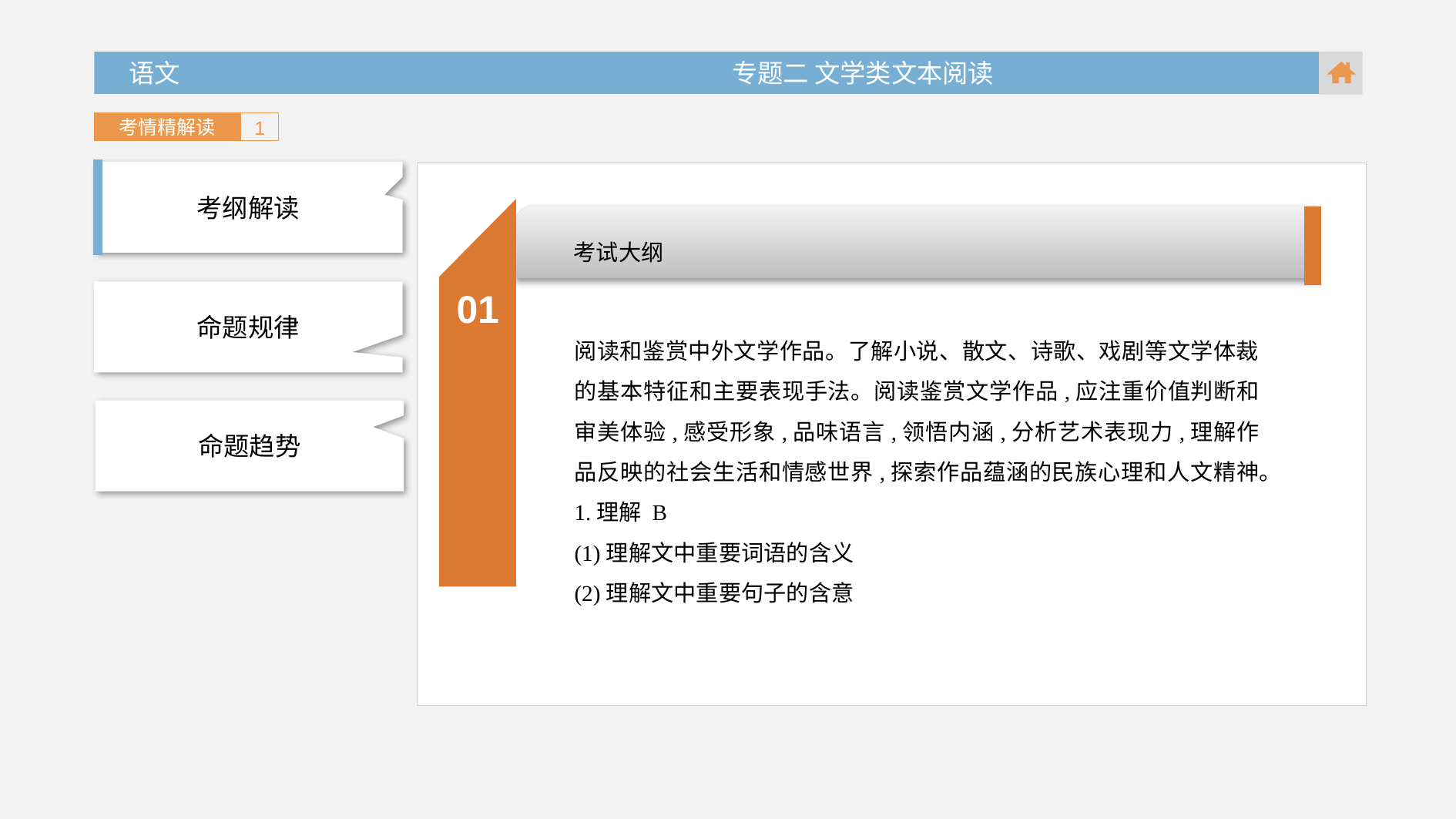

语文                                                                                                专题二 文学类文本阅读

考情精解读
1

考纲解读

01

考试大纲

命题规律
阅读和鉴赏中外文学作品。了解小说、散文、诗歌、戏剧等文学体裁的基本特征和主要表现手法。阅读鉴赏文学作品,应注重价值判断和审美体验,感受形象,品味语言,领悟内涵,分析艺术表现力,理解作品反映的社会生活和情感世界,探索作品蕴涵的民族心理和人文精神。
1.理解 B
(1)理解文中重要词语的含义
(2)理解文中重要句子的含意
命题趋势